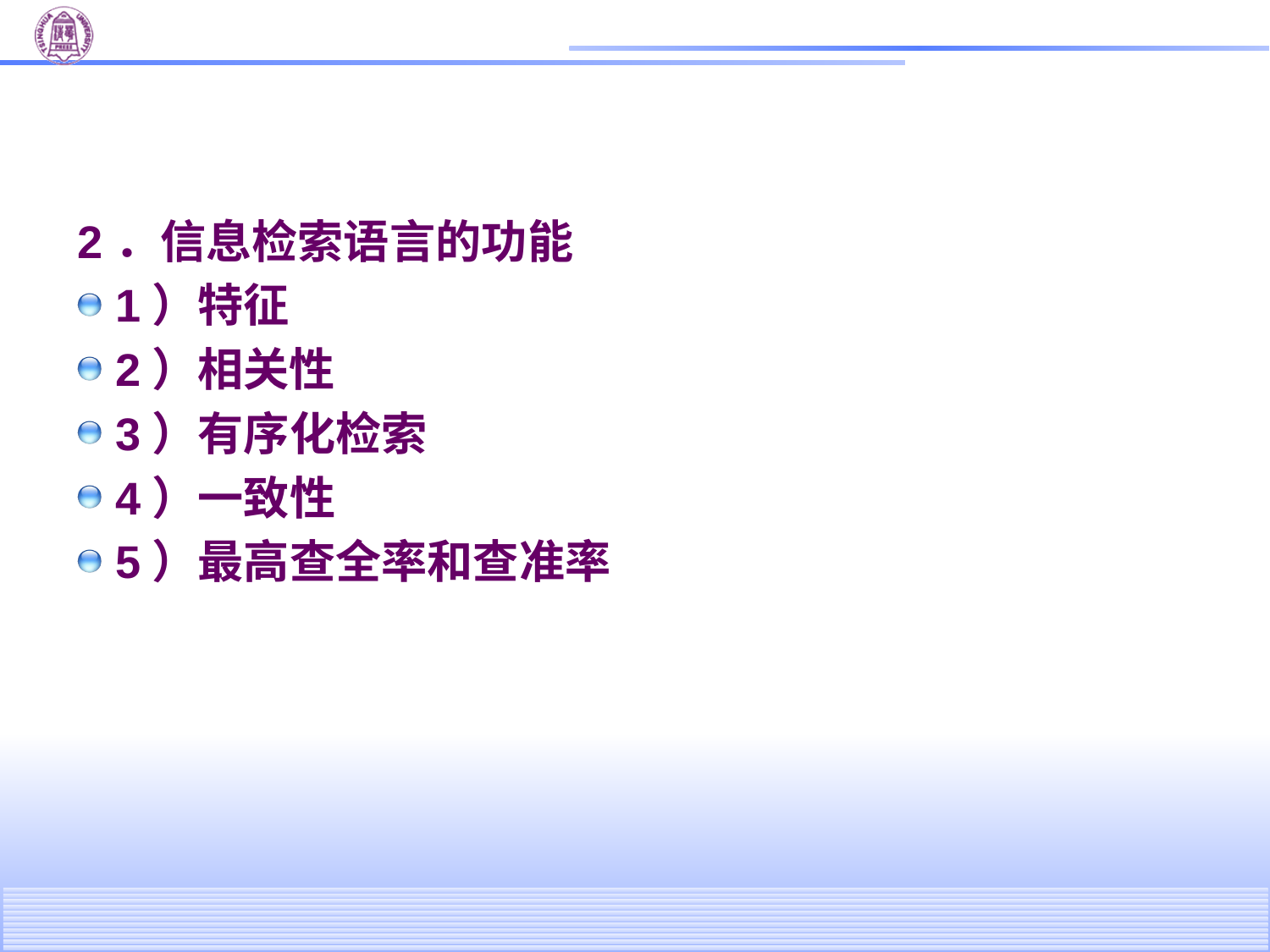

#
2．信息检索语言的功能
1）特征
2）相关性
3）有序化检索
4）一致性
5）最高查全率和查准率